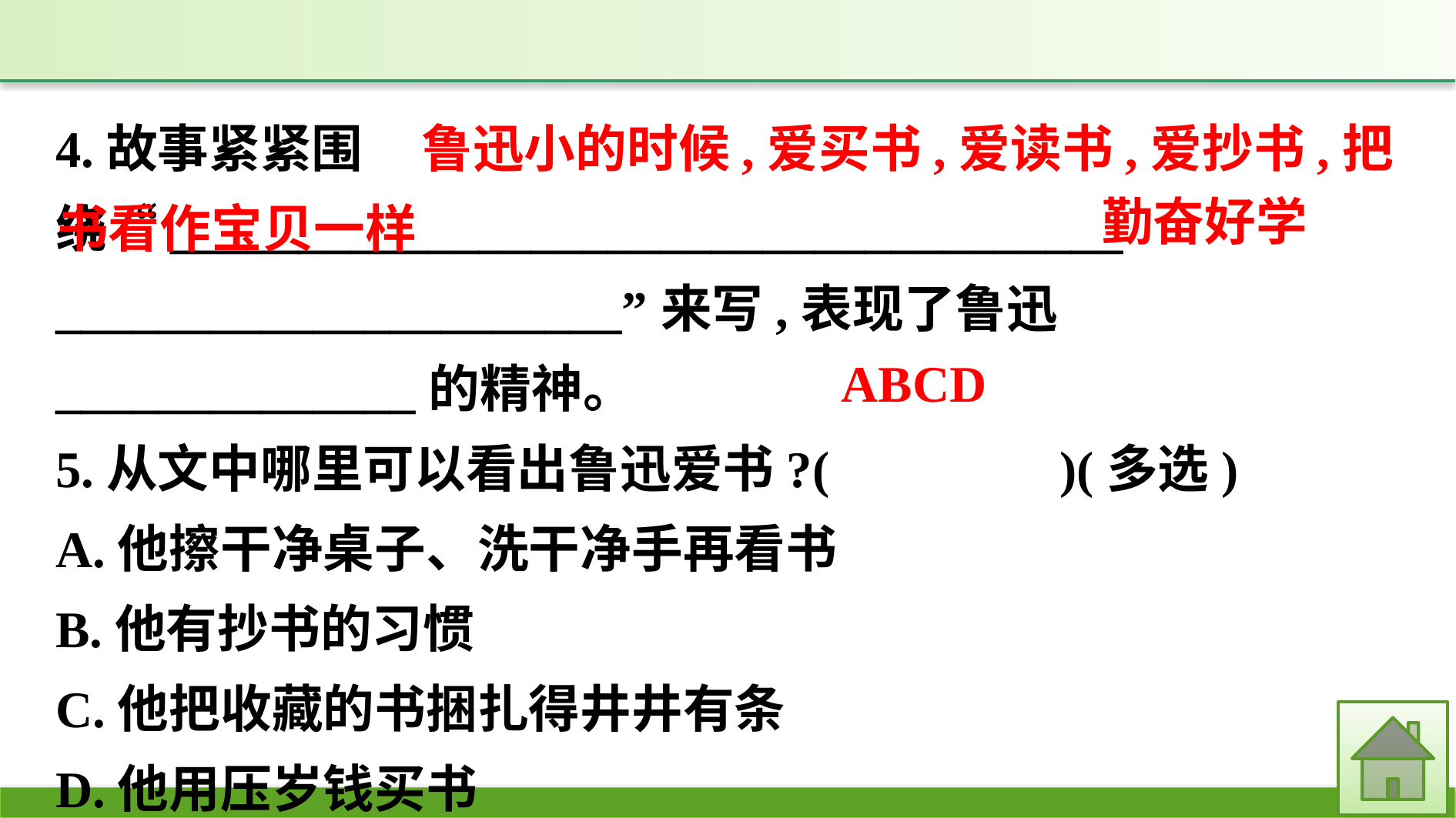

4.故事紧紧围绕“_____________________________________
______________________”来写,表现了鲁迅______________的精神。
5.从文中哪里可以看出鲁迅爱书?(　　　　)(多选)
A.他擦干净桌子、洗干净手再看书
B.他有抄书的习惯
C.他把收藏的书捆扎得井井有条
D.他用压岁钱买书
                              鲁迅小的时候,爱买书,爱读书,爱抄书,把书看作宝贝一样
勤奋好学
ABCD